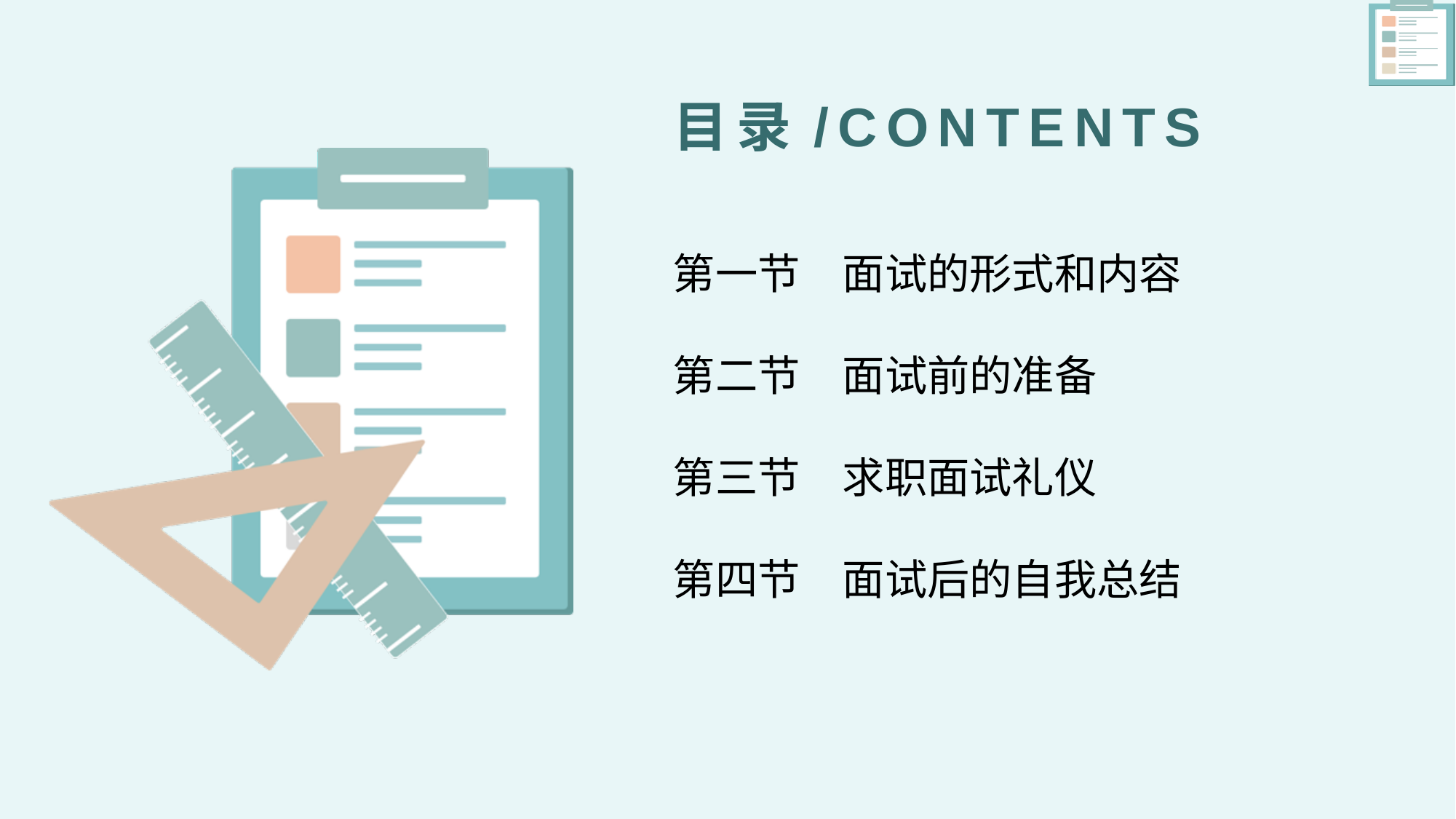

目录/CONTENTS
第一节　面试的形式和内容
第二节　面试前的准备
第三节　求职面试礼仪
第四节　面试后的自我总结